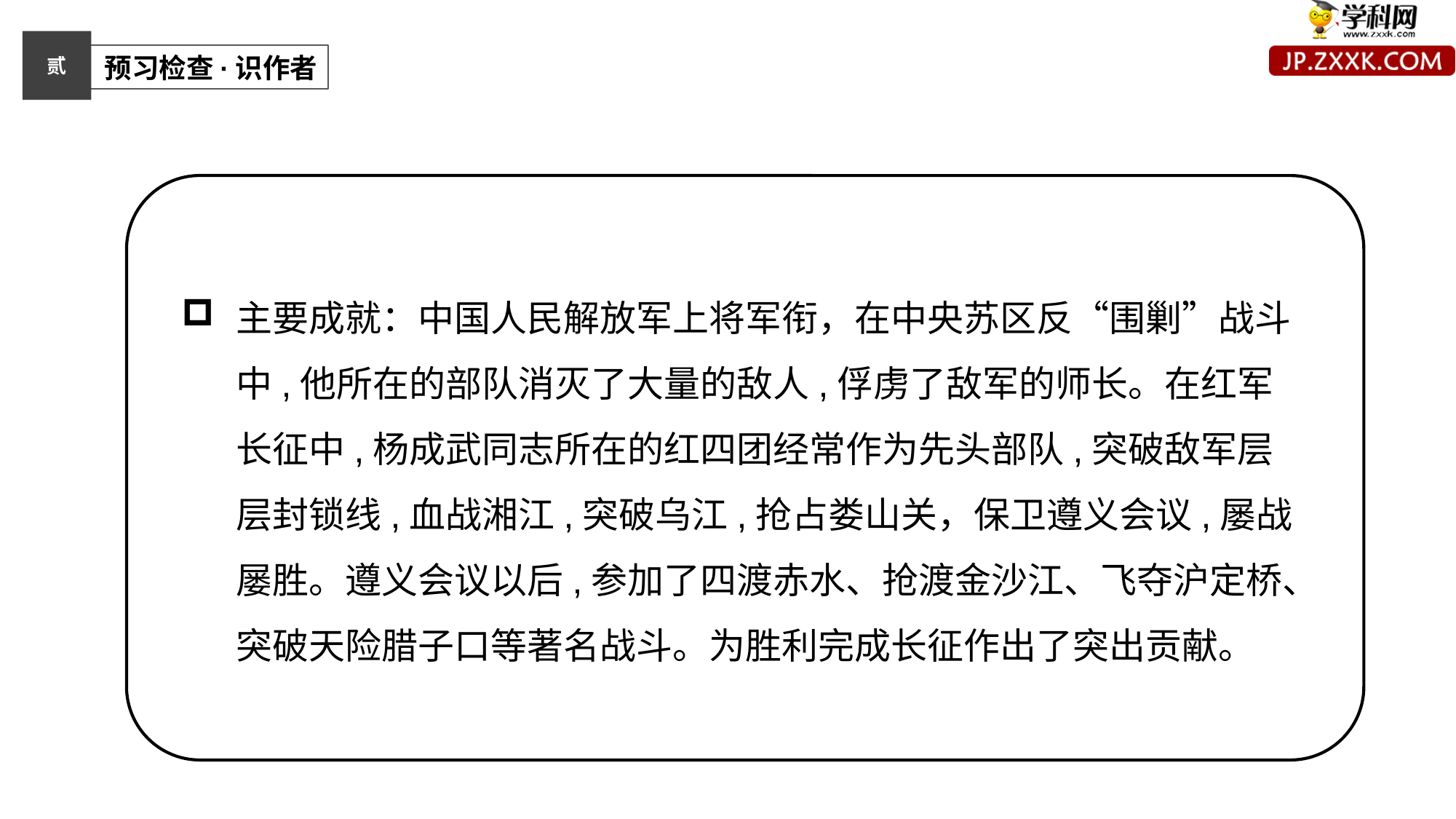

贰
  预习检查·识作者

主要成就：中国人民解放军上将军衔，在中央苏区反“围剿”战斗中,他所在的部队消灭了大量的敌人,俘虏了敌军的师长。在红军长征中,杨成武同志所在的红四团经常作为先头部队,突破敌军层层封锁线,血战湘江,突破乌江,抢占娄山关，保卫遵义会议,屡战屡胜。遵义会议以后,参加了四渡赤水、抢渡金沙江、飞夺沪定桥、突破天险腊子口等著名战斗。为胜利完成长征作出了突出贡献。